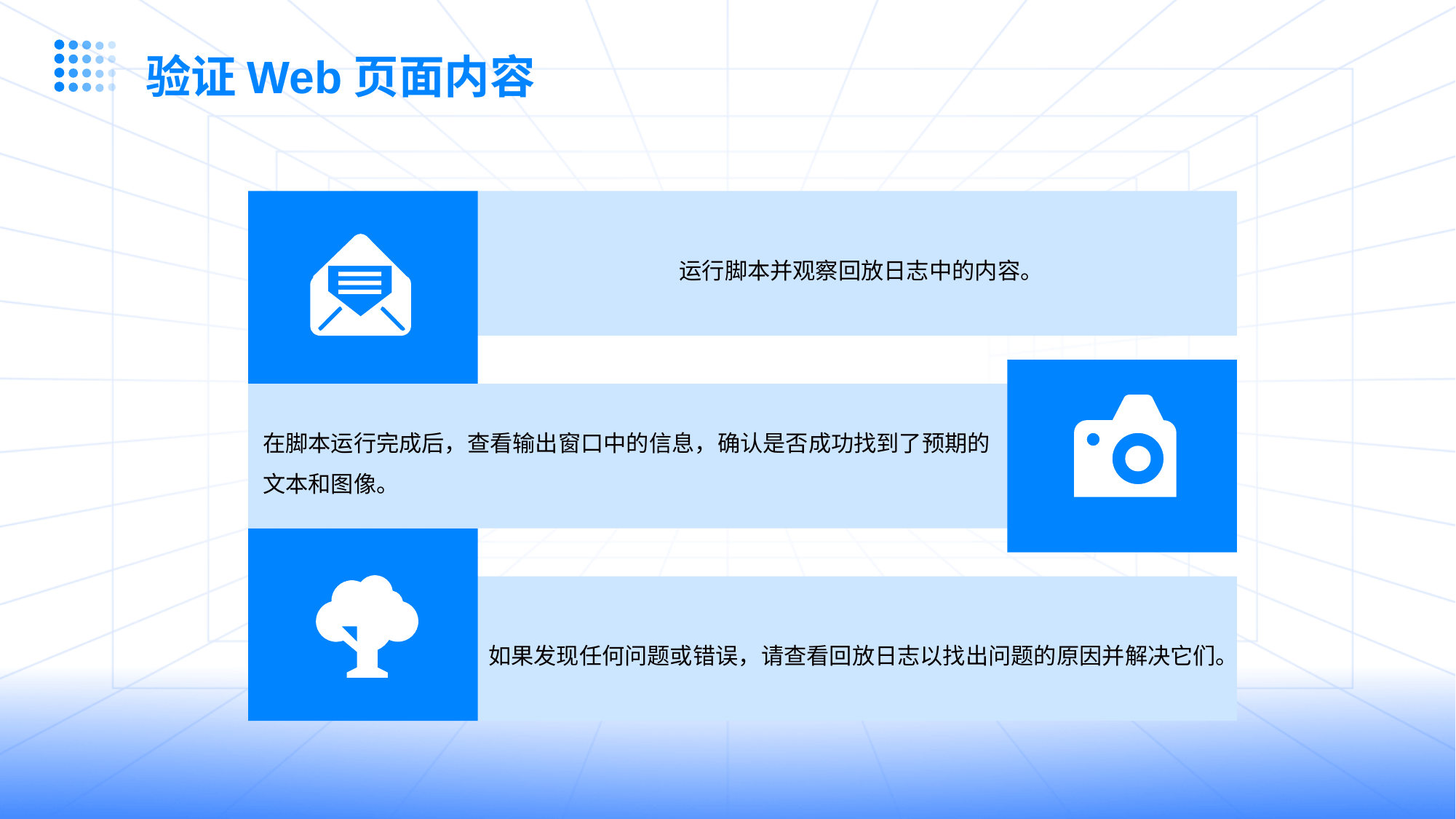

验证Web页面内容

运行脚本并观察回放日志中的内容。

在脚本运行完成后，查看输出窗口中的信息，确认是否成功找到了预期的文本和图像。

如果发现任何问题或错误，请查看回放日志以找出问题的原因并解决它们。